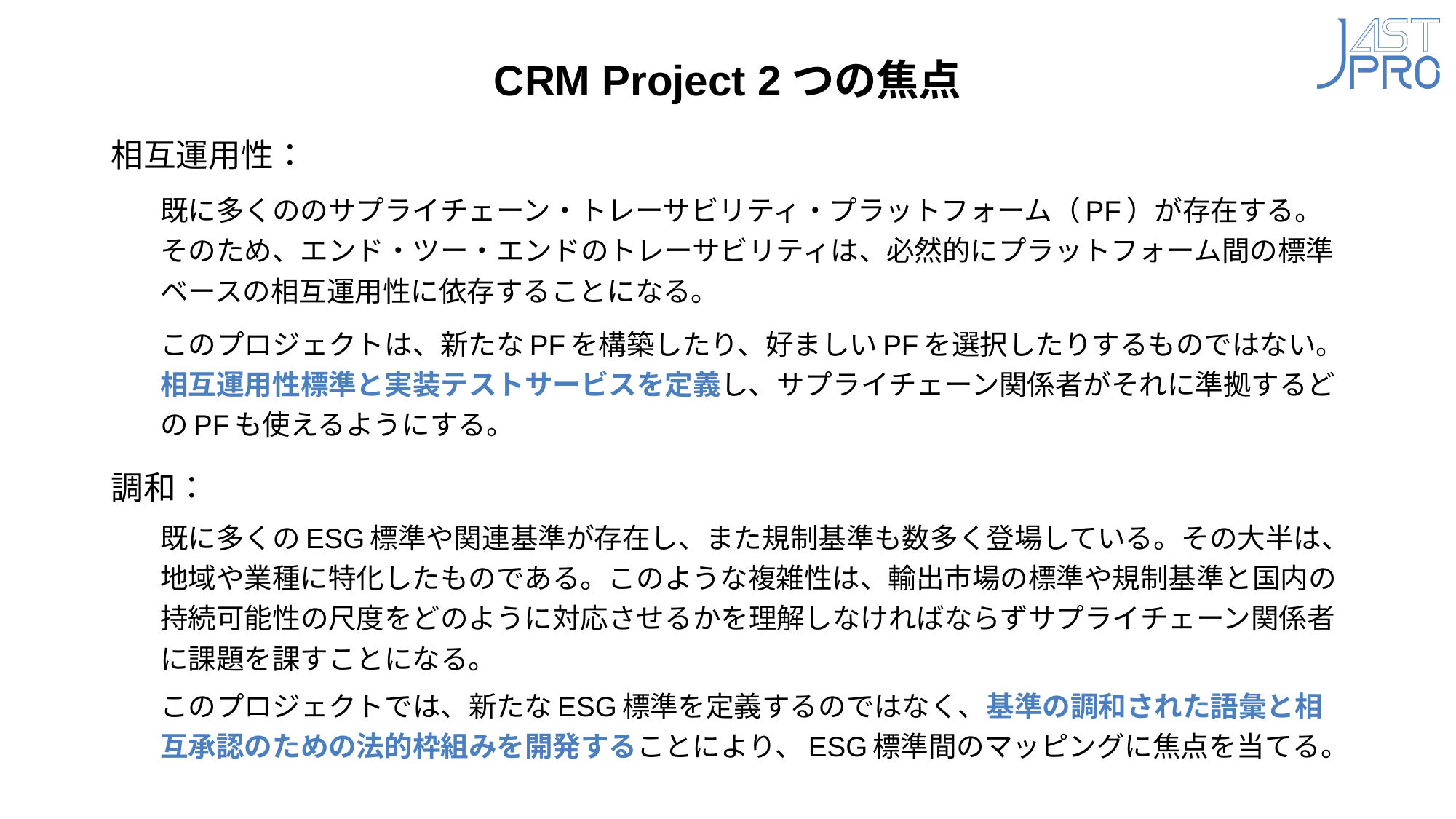

# CRM Project 2つの焦点
相互運用性：
既に多くののサプライチェーン・トレーサビリティ・プラットフォーム（PF）が存在する。そのため、エンド・ツー・エンドのトレーサビリティは、必然的にプラットフォーム間の標準ベースの相互運用性に依存することになる。
このプロジェクトは、新たなPFを構築したり、好ましいPFを選択したりするものではない。相互運用性標準と実装テストサービスを定義し、サプライチェーン関係者がそれに準拠するどのPFも使えるようにする。
調和：
既に多くのESG標準や関連基準が存在し、また規制基準も数多く登場している。その大半は、地域や業種に特化したものである。このような複雑性は、輸出市場の標準や規制基準と国内の持続可能性の尺度をどのように対応させるかを理解しなければならずサプライチェーン関係者に課題を課すことになる。
このプロジェクトでは、新たなESG標準を定義するのではなく、基準の調和された語彙と相互承認のための法的枠組みを開発することにより、ESG標準間のマッピングに焦点を当てる。